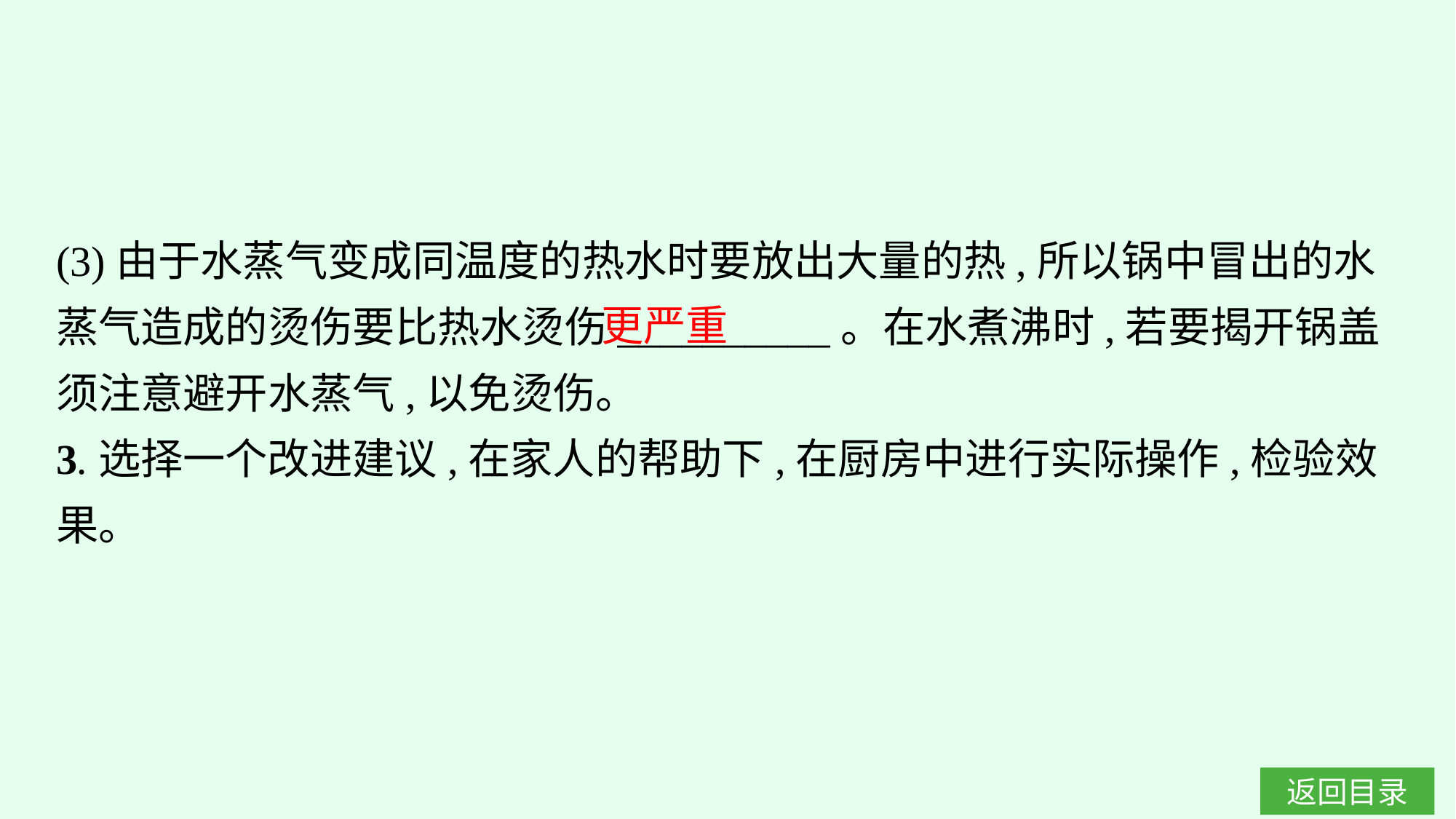

(3)由于水蒸气变成同温度的热水时要放出大量的热,所以锅中冒出的水蒸气造成的烫伤要比热水烫伤__________。在水煮沸时,若要揭开锅盖须注意避开水蒸气,以免烫伤。
3.选择一个改进建议,在家人的帮助下,在厨房中进行实际操作,检验效果。
更严重